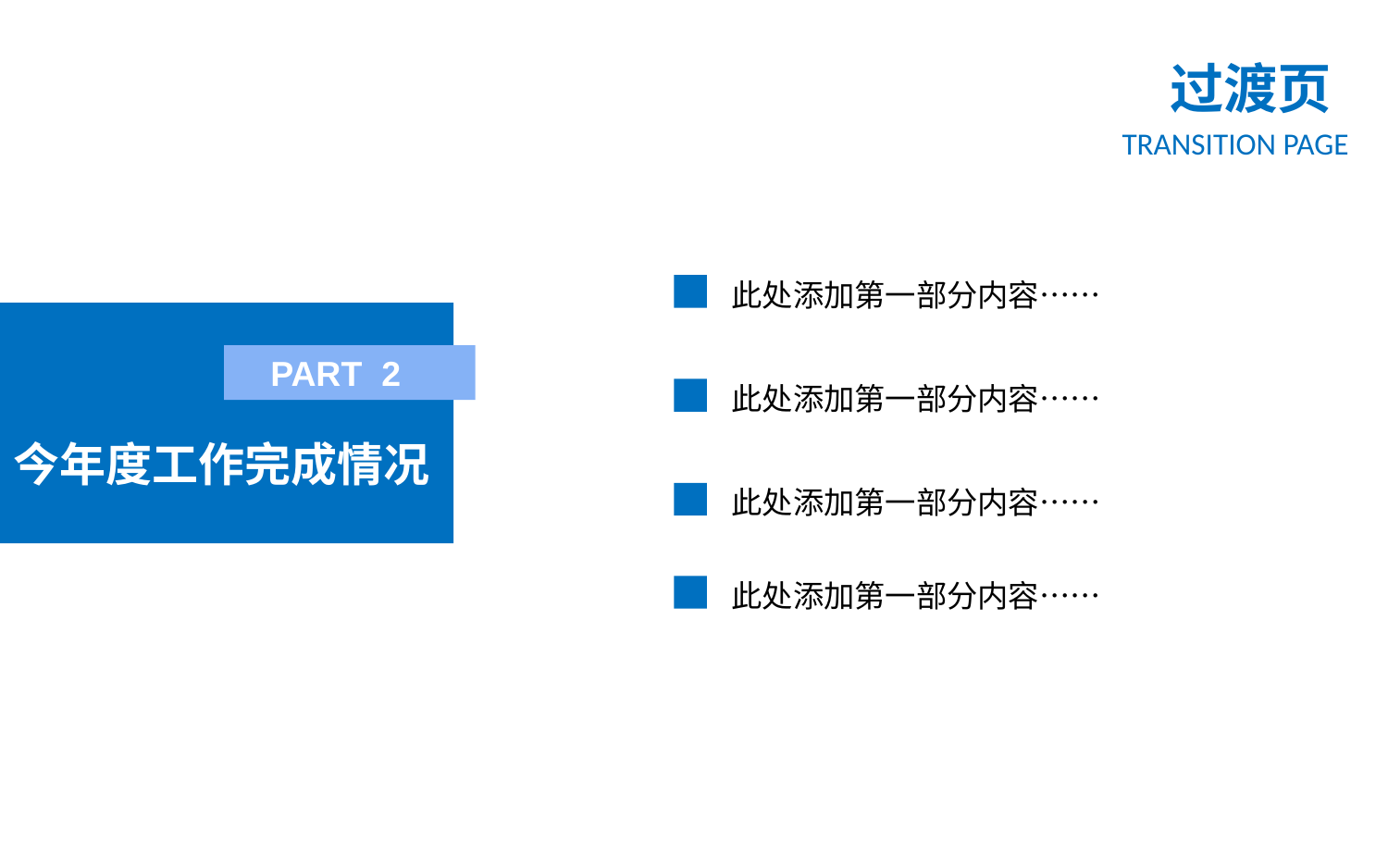

过渡页
TRANSITION PAGE
此处添加第一部分内容……

今年度工作完成情况

PART  2
此处添加第一部分内容……

此处添加第一部分内容……

此处添加第一部分内容……